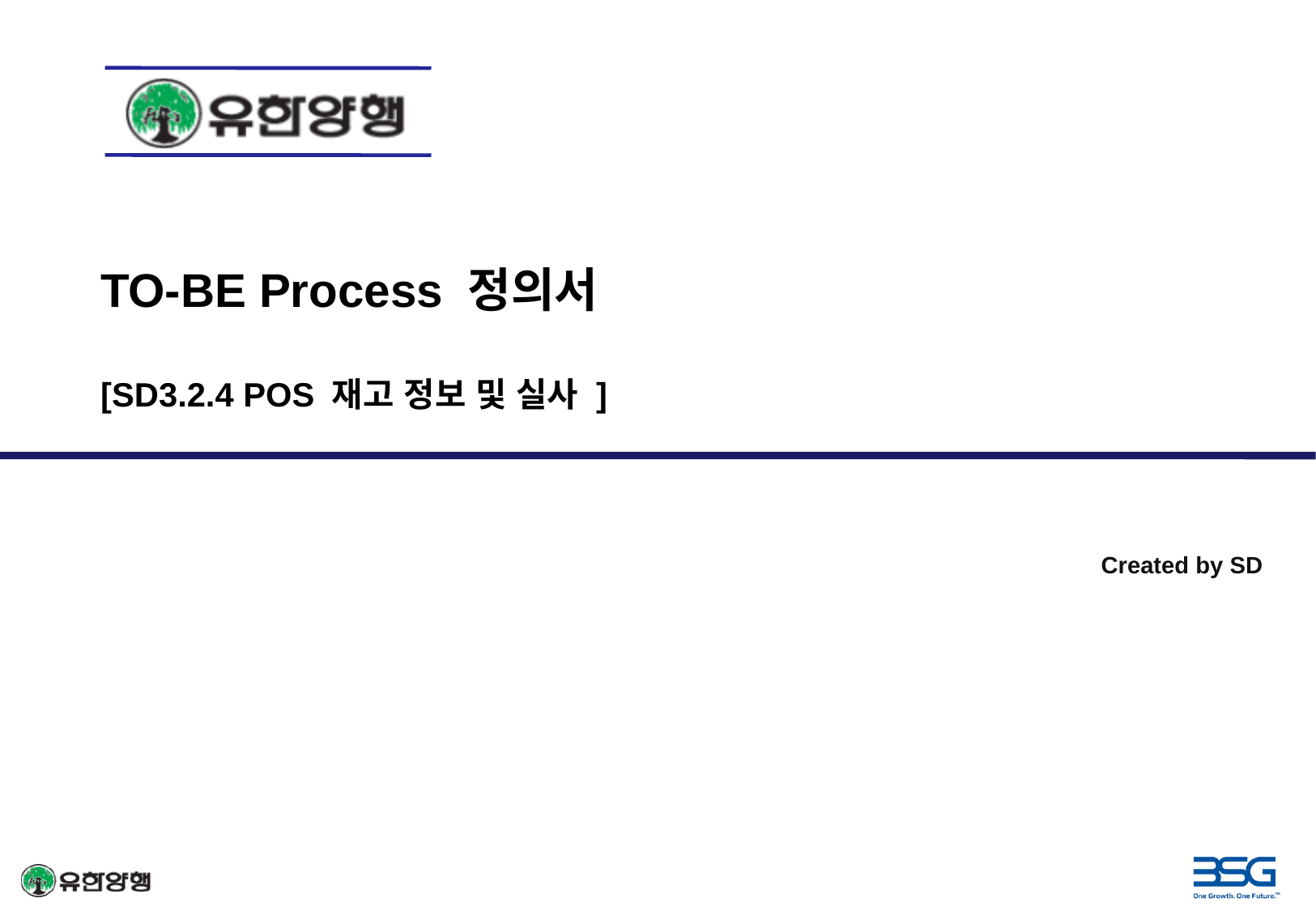

TO-BE Process 정의서
[SD3.2.4 POS 재고 정보 및 실사 ]
Created by SD